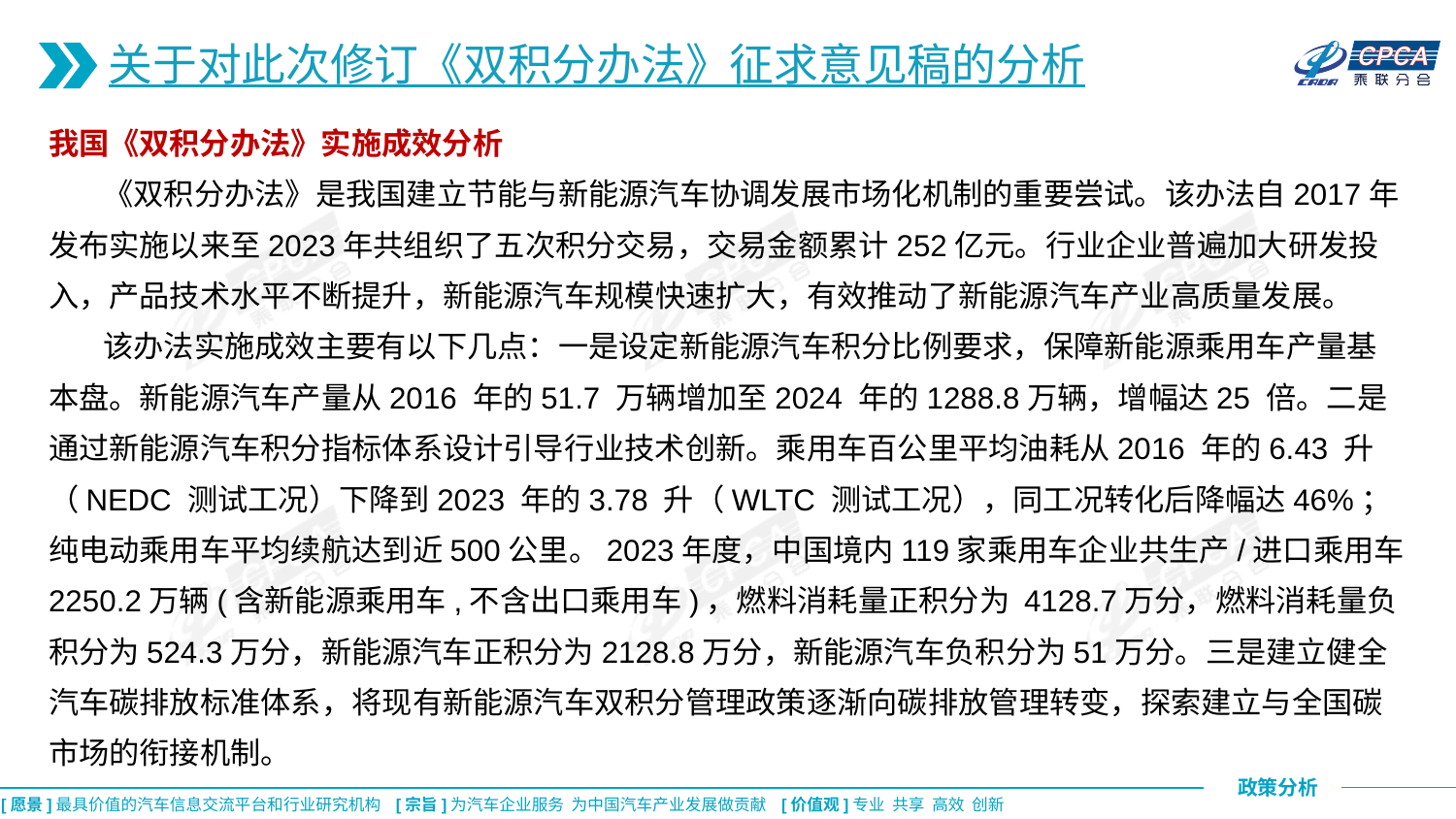

关于对此次修订《双积分办法》征求意见稿的分析
我国《双积分办法》实施成效分析
       《双积分办法》是我国建立节能与新能源汽车协调发展市场化机制的重要尝试。该办法自2017年发布实施以来至2023年共组织了五次积分交易，交易金额累计252亿元。行业企业普遍加大研发投入，产品技术水平不断提升，新能源汽车规模快速扩大，有效推动了新能源汽车产业高质量发展。
       该办法实施成效主要有以下几点：一是设定新能源汽车积分比例要求，保障新能源乘用车产量基本盘。新能源汽车产量从2016 年的51.7 万辆增加至2024 年的1288.8万辆，增幅达25 倍。二是通过新能源汽车积分指标体系设计引导行业技术创新。乘用车百公里平均油耗从2016 年的6.43 升（NEDC 测试工况）下降到2023 年的3.78 升（WLTC 测试工况），同工况转化后降幅达46%；纯电动乘用车平均续航达到近500公里。2023年度，中国境内119家乘用车企业共生产/进口乘用车2250.2万辆(含新能源乘用车,不含出口乘用车)，燃料消耗量正积分为 4128.7万分，燃料消耗量负积分为524.3万分，新能源汽车正积分为2128.8万分，新能源汽车负积分为51万分。三是建立健全汽车碳排放标准体系，将现有新能源汽车双积分管理政策逐渐向碳排放管理转变，探索建立与全国碳市场的衔接机制。